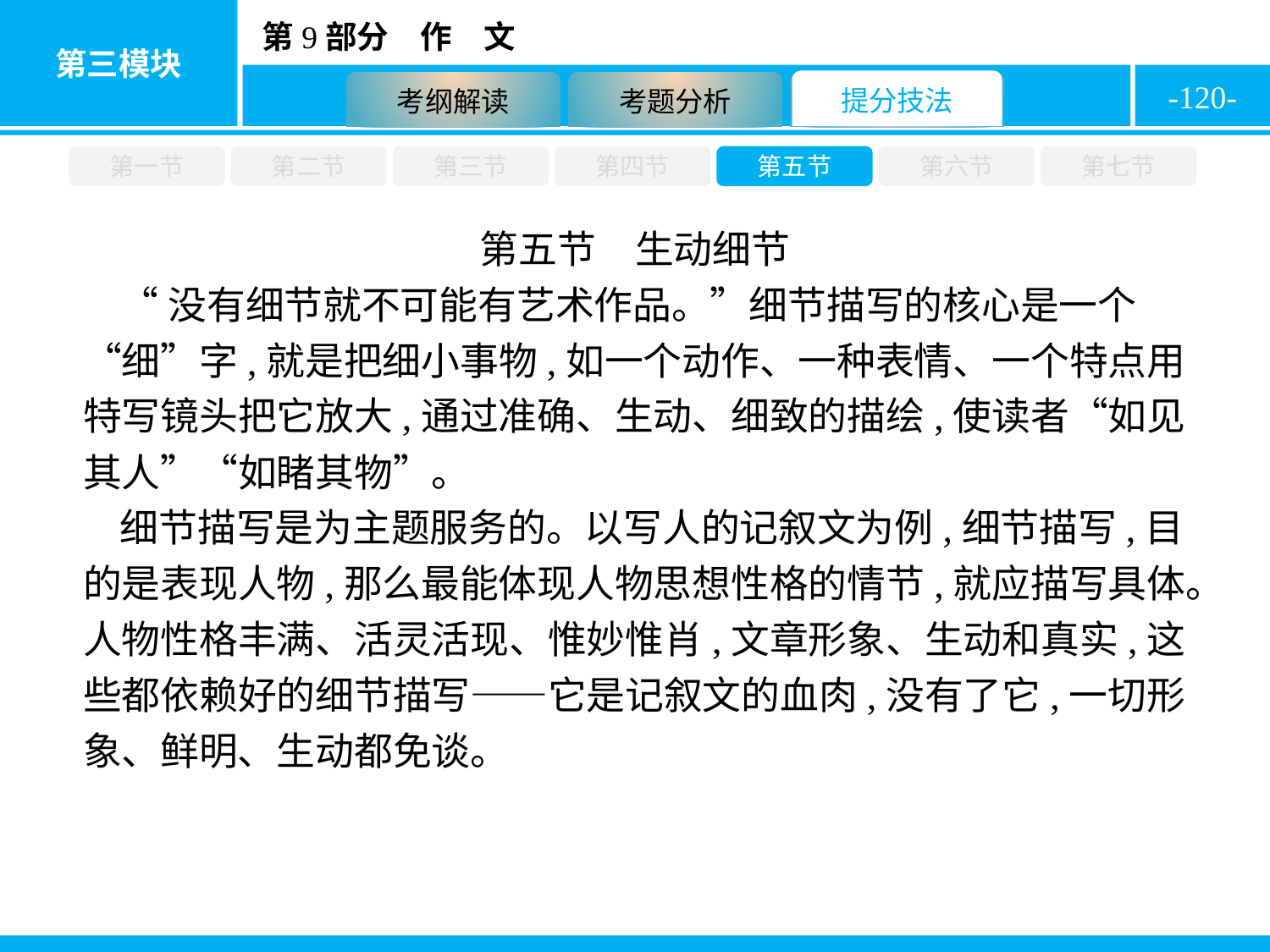

-120-
第一节
第二节
第三节
第四节
第五节
第六节
第七节
第五节　生动细节
“没有细节就不可能有艺术作品。”细节描写的核心是一个“细”字,就是把细小事物,如一个动作、一种表情、一个特点用特写镜头把它放大,通过准确、生动、细致的描绘,使读者“如见其人”“如睹其物”。
细节描写是为主题服务的。以写人的记叙文为例,细节描写,目的是表现人物,那么最能体现人物思想性格的情节,就应描写具体。人物性格丰满、活灵活现、惟妙惟肖,文章形象、生动和真实,这些都依赖好的细节描写——它是记叙文的血肉,没有了它,一切形象、鲜明、生动都免谈。